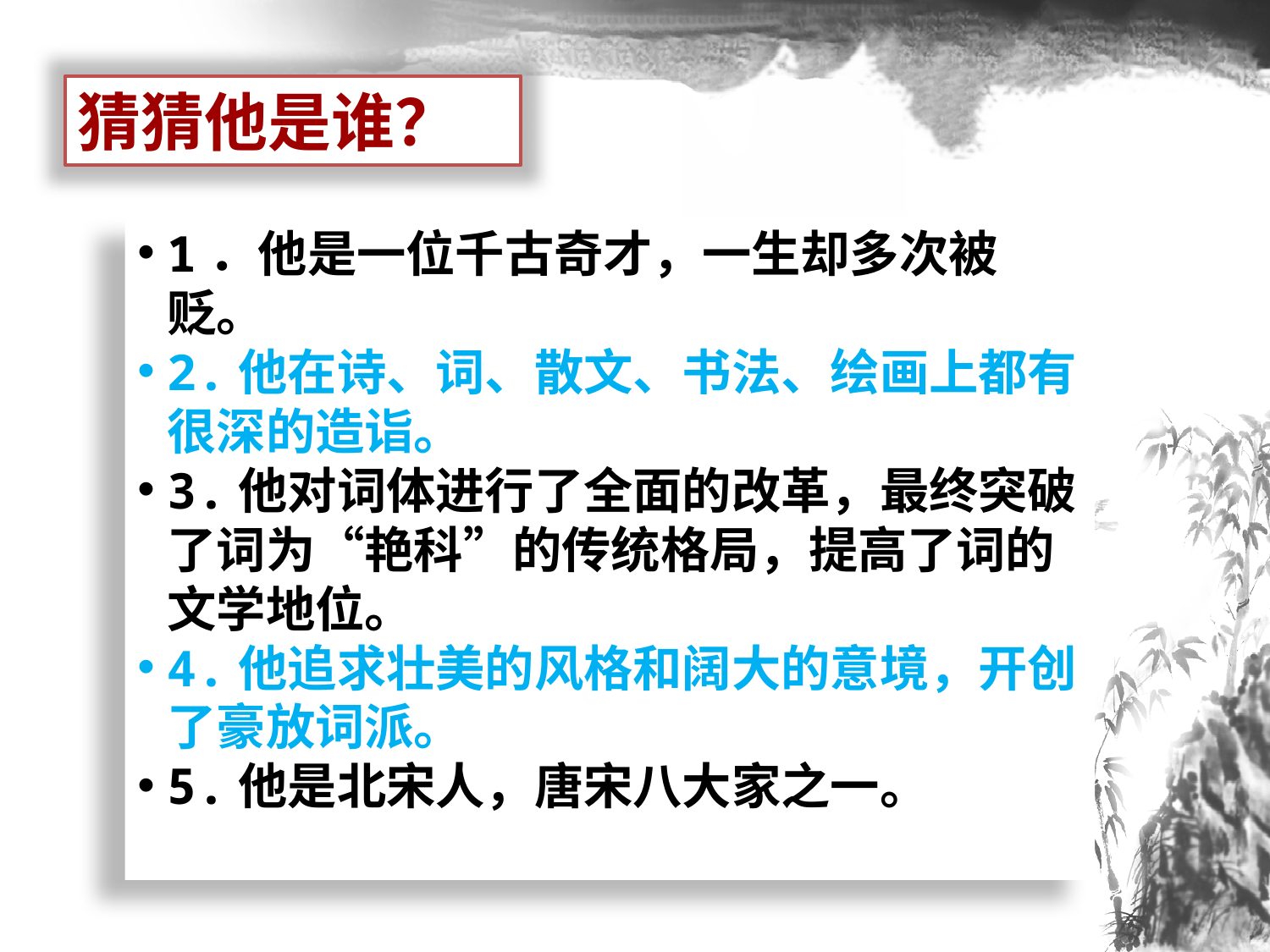

猜猜他是谁？
1．他是一位千古奇才，一生却多次被贬。
2.他在诗、词、散文、书法、绘画上都有很深的造诣。
3.他对词体进行了全面的改革，最终突破了词为“艳科”的传统格局，提高了词的文学地位。
4.他追求壮美的风格和阔大的意境，开创了豪放词派。
5.他是北宋人，唐宋八大家之一。